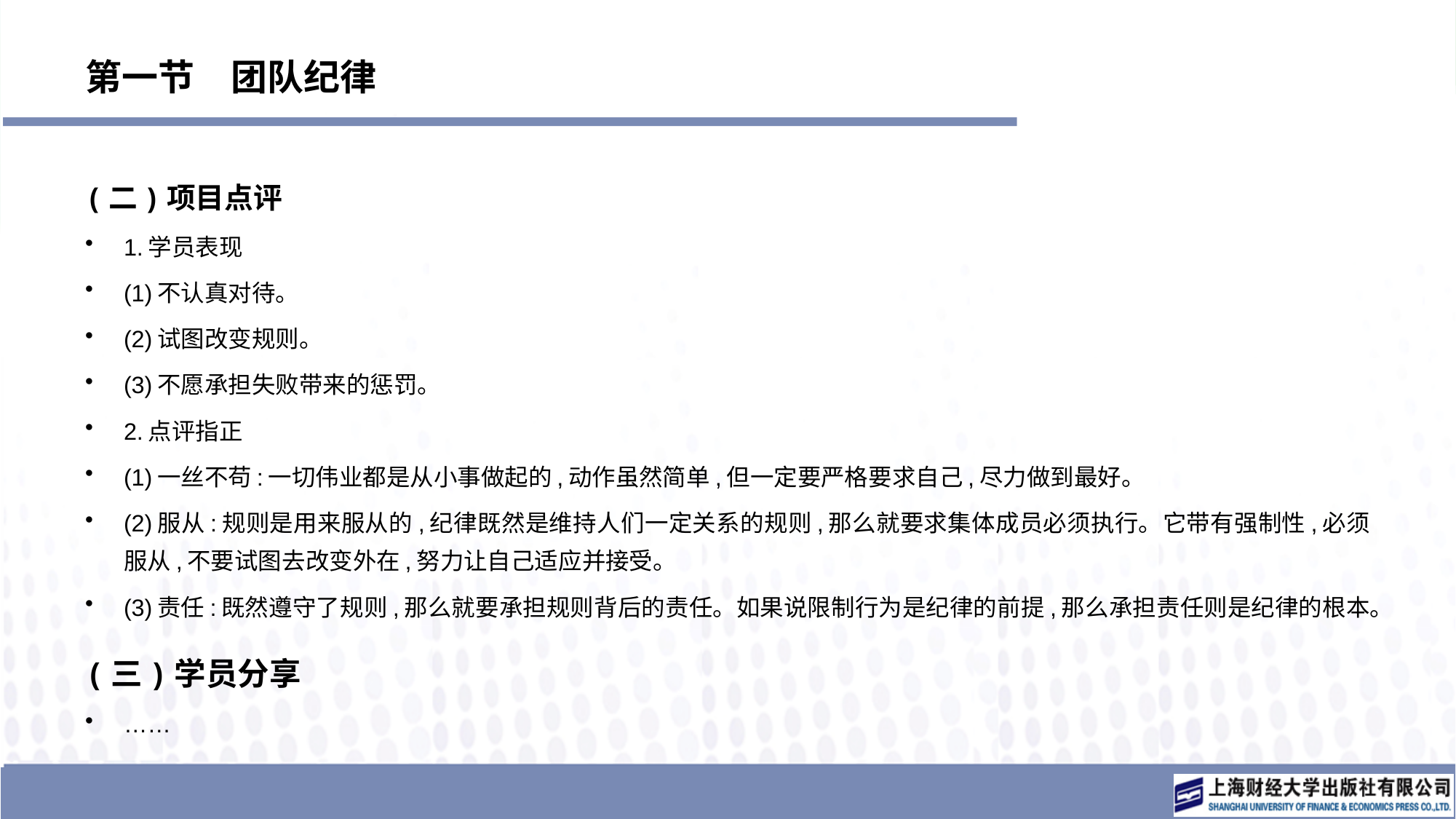

# 第一节　团队纪律
(二)项目点评
1.学员表现
(1)不认真对待。
(2)试图改变规则。
(3)不愿承担失败带来的惩罚。
2.点评指正
(1)一丝不苟:一切伟业都是从小事做起的,动作虽然简单,但一定要严格要求自己,尽力做到最好。
(2)服从:规则是用来服从的,纪律既然是维持人们一定关系的规则,那么就要求集体成员必须执行。它带有强制性,必须服从,不要试图去改变外在,努力让自己适应并接受。
(3)责任:既然遵守了规则,那么就要承担规则背后的责任。如果说限制行为是纪律的前提,那么承担责任则是纪律的根本。
(三)学员分享
……